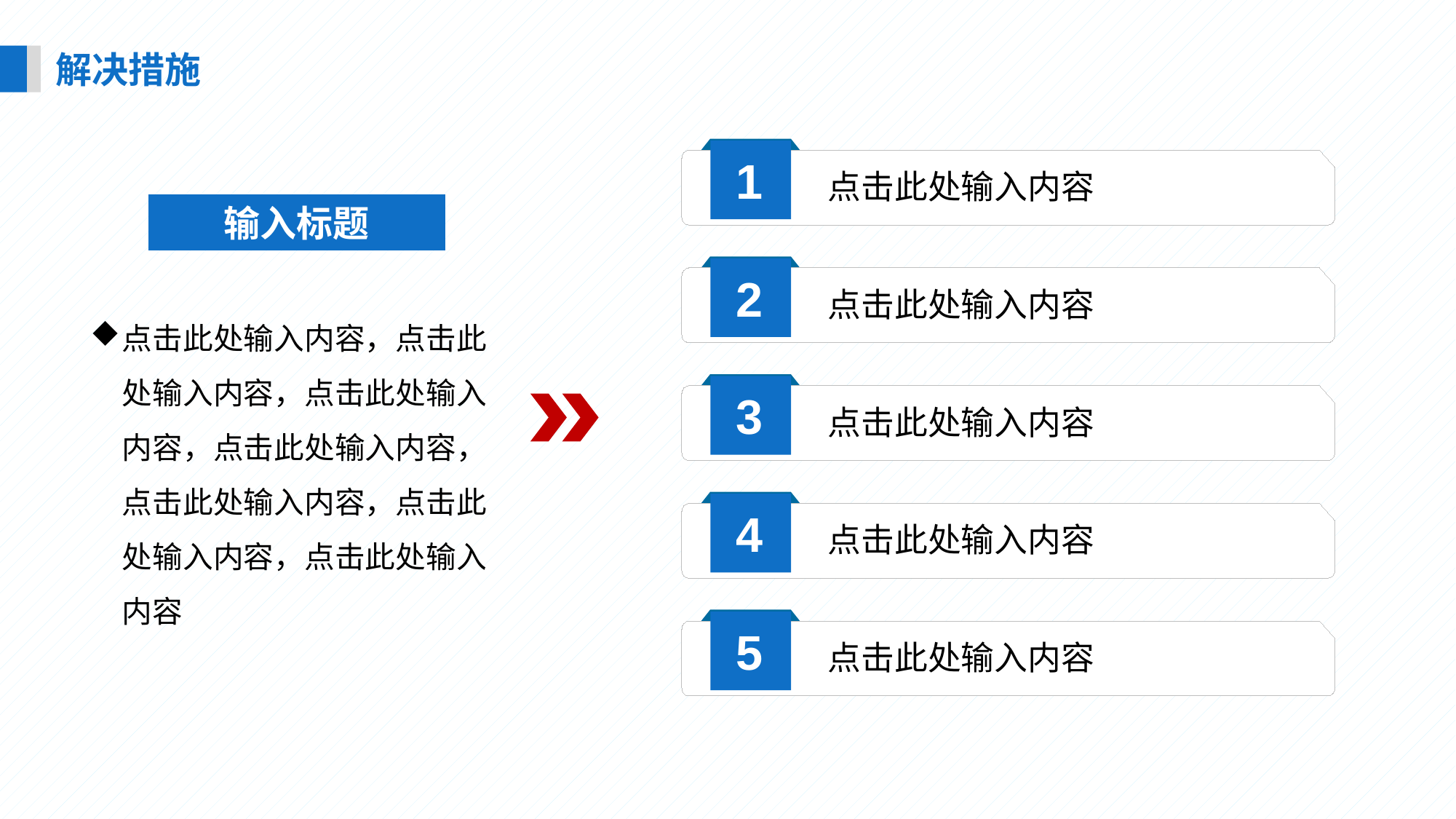

解决措施

1

点击此处输入内容
输入标题

2

点击此处输入内容
点击此处输入内容，点击此处输入内容，点击此处输入内容，点击此处输入内容，点击此处输入内容，点击此处输入内容，点击此处输入内容

3

点击此处输入内容

4

点击此处输入内容

5

点击此处输入内容